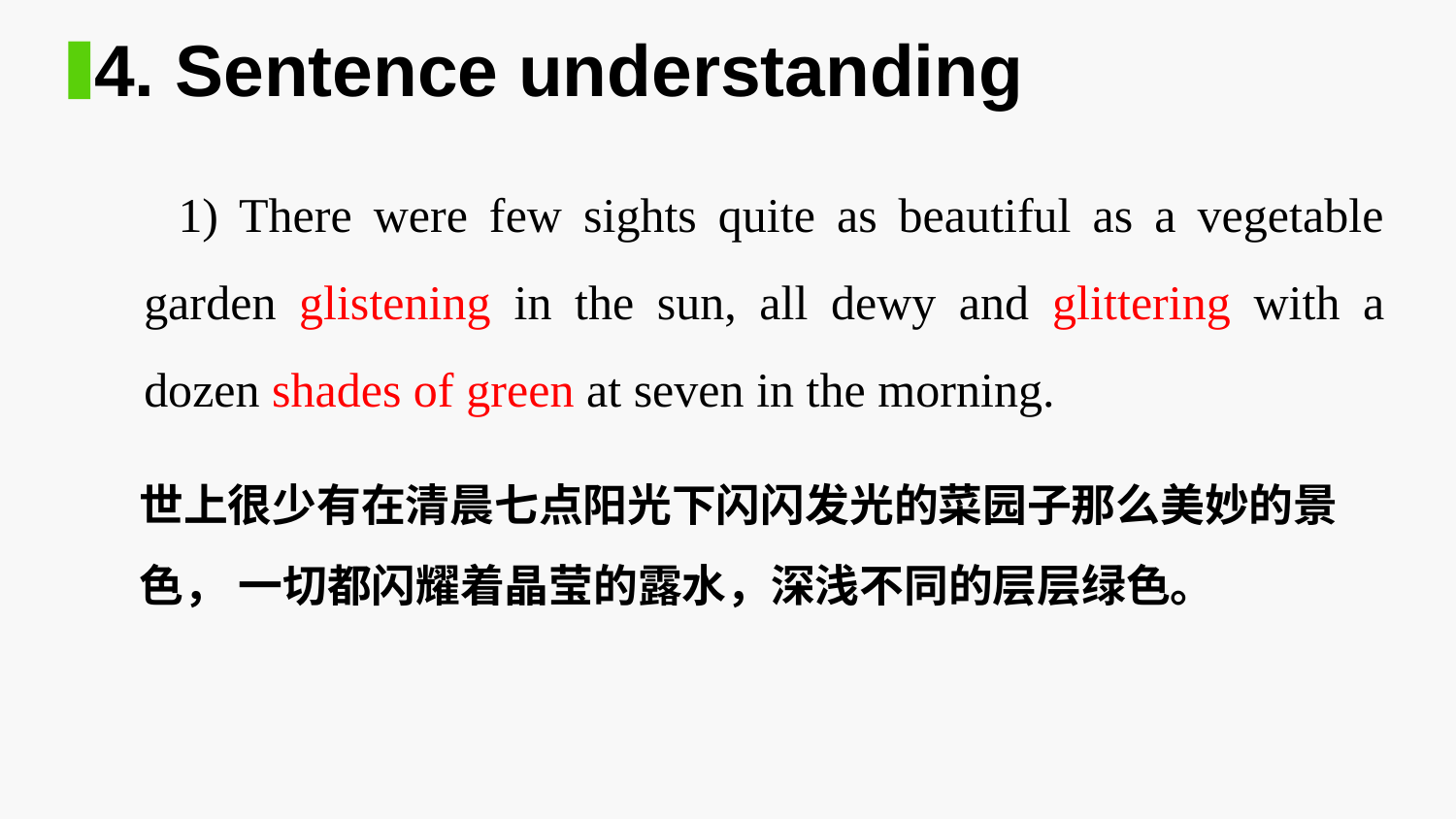

4. Sentence understanding

     1) There were few sights quite as beautiful as a vegetable garden glistening in the sun, all dewy and glittering with a dozen shades of green at seven in the morning.
世上很少有在清晨七点阳光下闪闪发光的菜园子那么美妙的景色， 一切都闪耀着晶莹的露水，深浅不同的层层绿色。